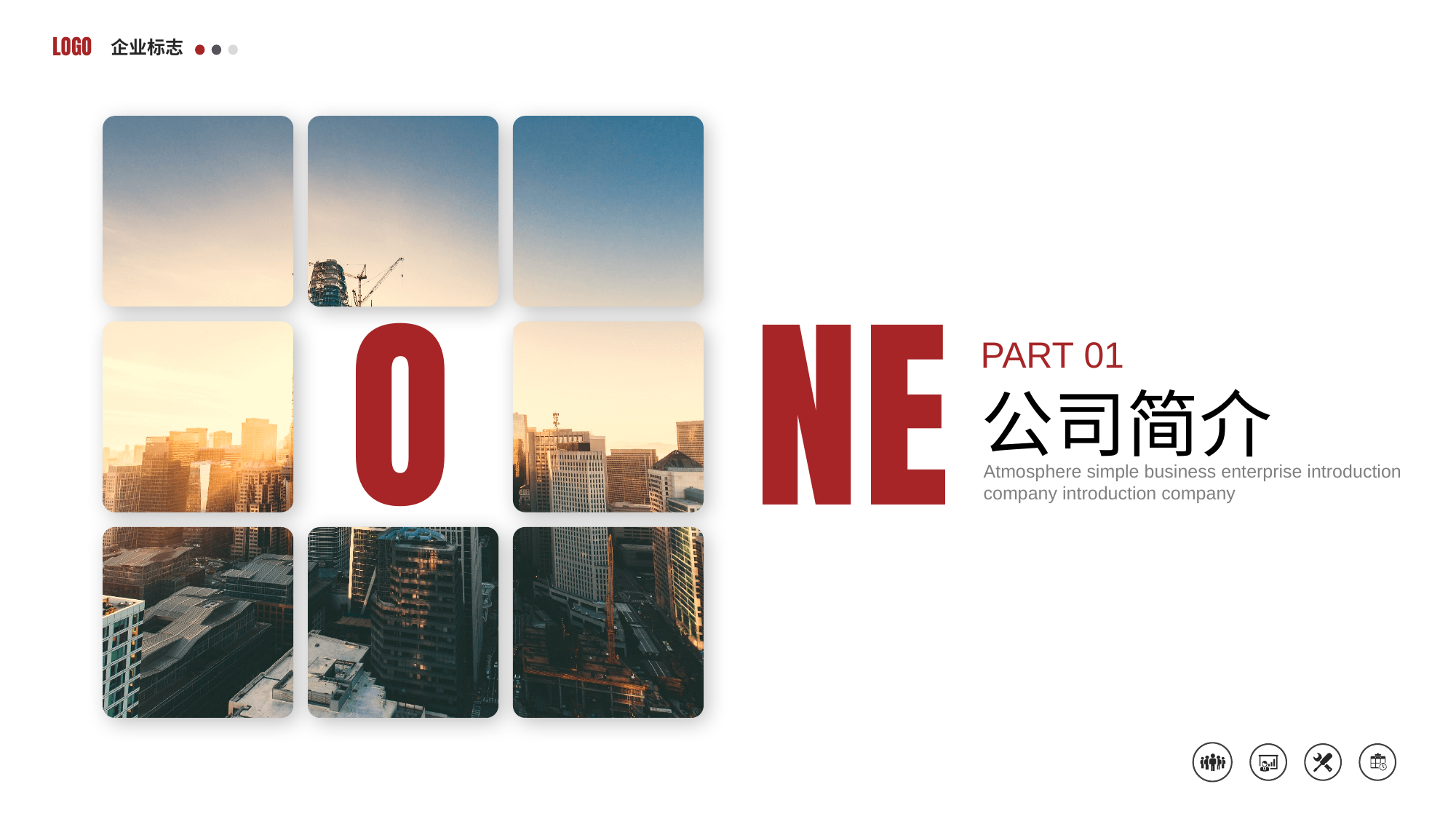

LOGO
企业标志

O
NE
PART 01
公司简介
Atmosphere simple business enterprise introduction company introduction company